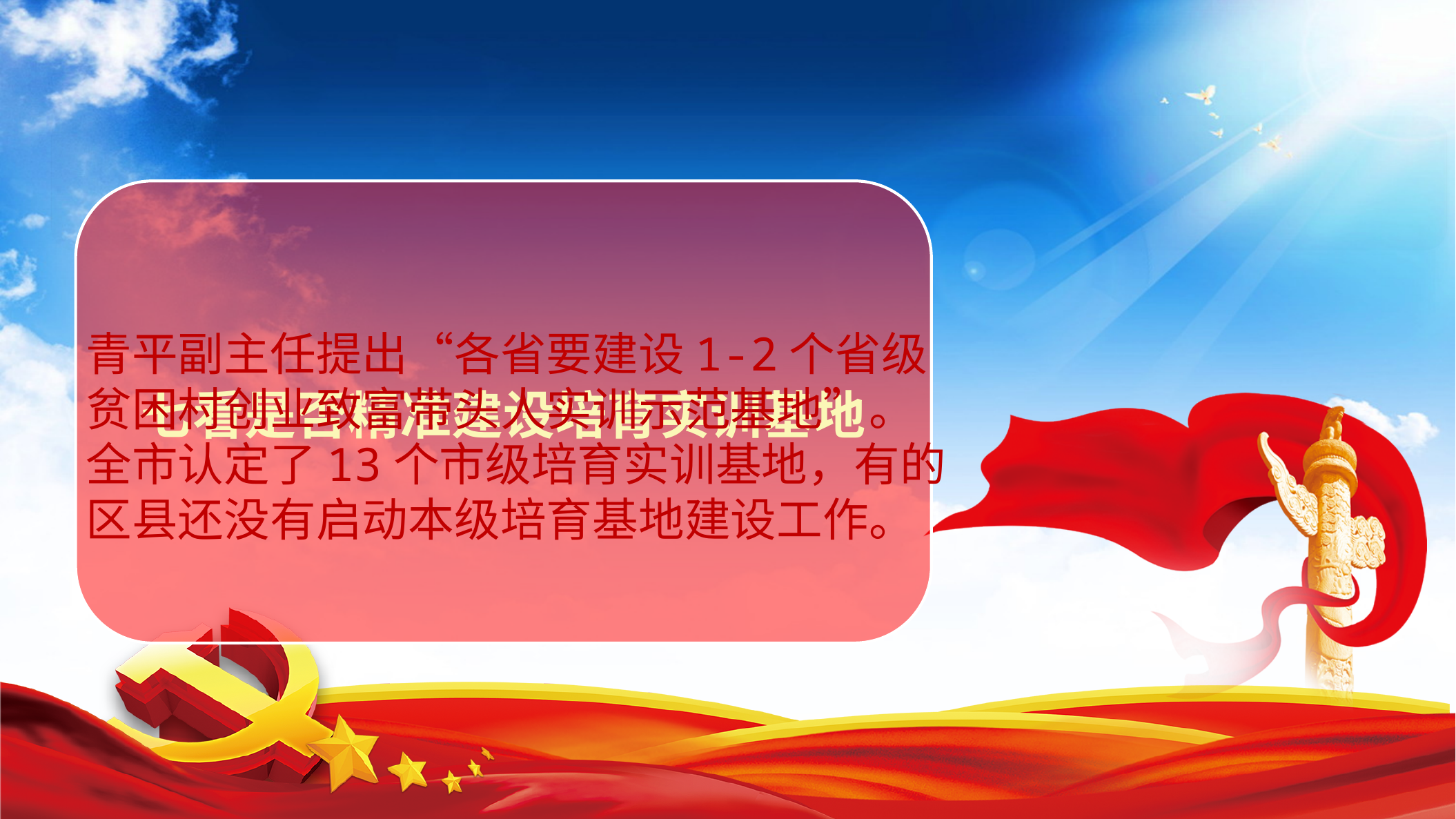

七看是否精准建设培育实训基地
青平副主任提出“各省要建设1-2个省级贫困村创业致富带头人实训示范基地”。
全市认定了13个市级培育实训基地，有的区县还没有启动本级培育基地建设工作。